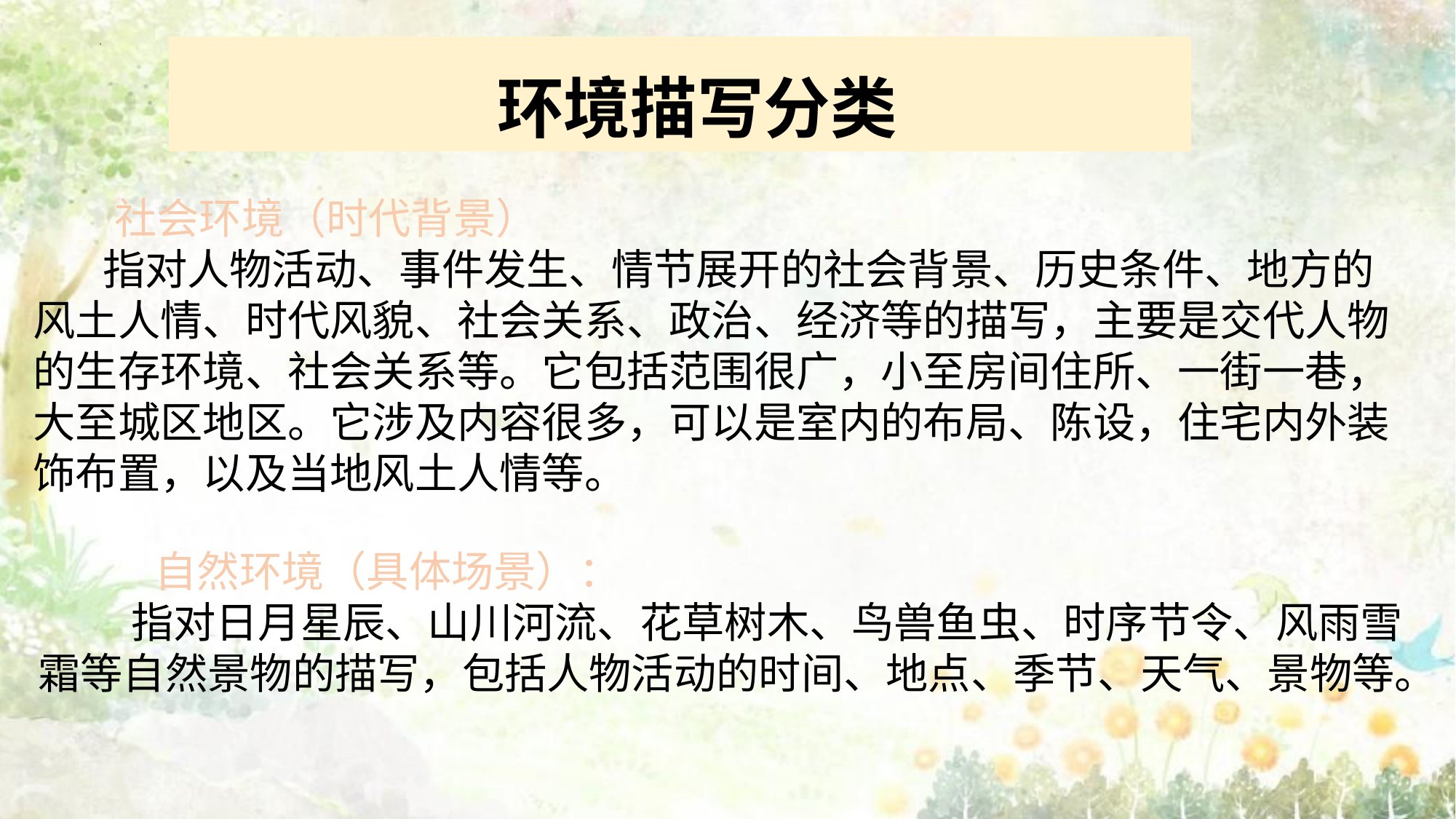

环境描写分类
      社会环境（时代背景）
     指对人物活动、事件发生、情节展开的社会背景、历史条件、地方的风土人情、时代风貌、社会关系、政治、经济等的描写，主要是交代人物的生存环境、社会关系等。它包括范围很广，小至房间住所、一街一巷，大至城区地区。它涉及内容很多，可以是室内的布局、陈设，住宅内外装饰布置，以及当地风土人情等。
         自然环境（具体场景）：
       指对日月星辰、山川河流、花草树木、鸟兽鱼虫、时序节令、风雨雪霜等自然景物的描写，包括人物活动的时间、地点、季节、天气、景物等。